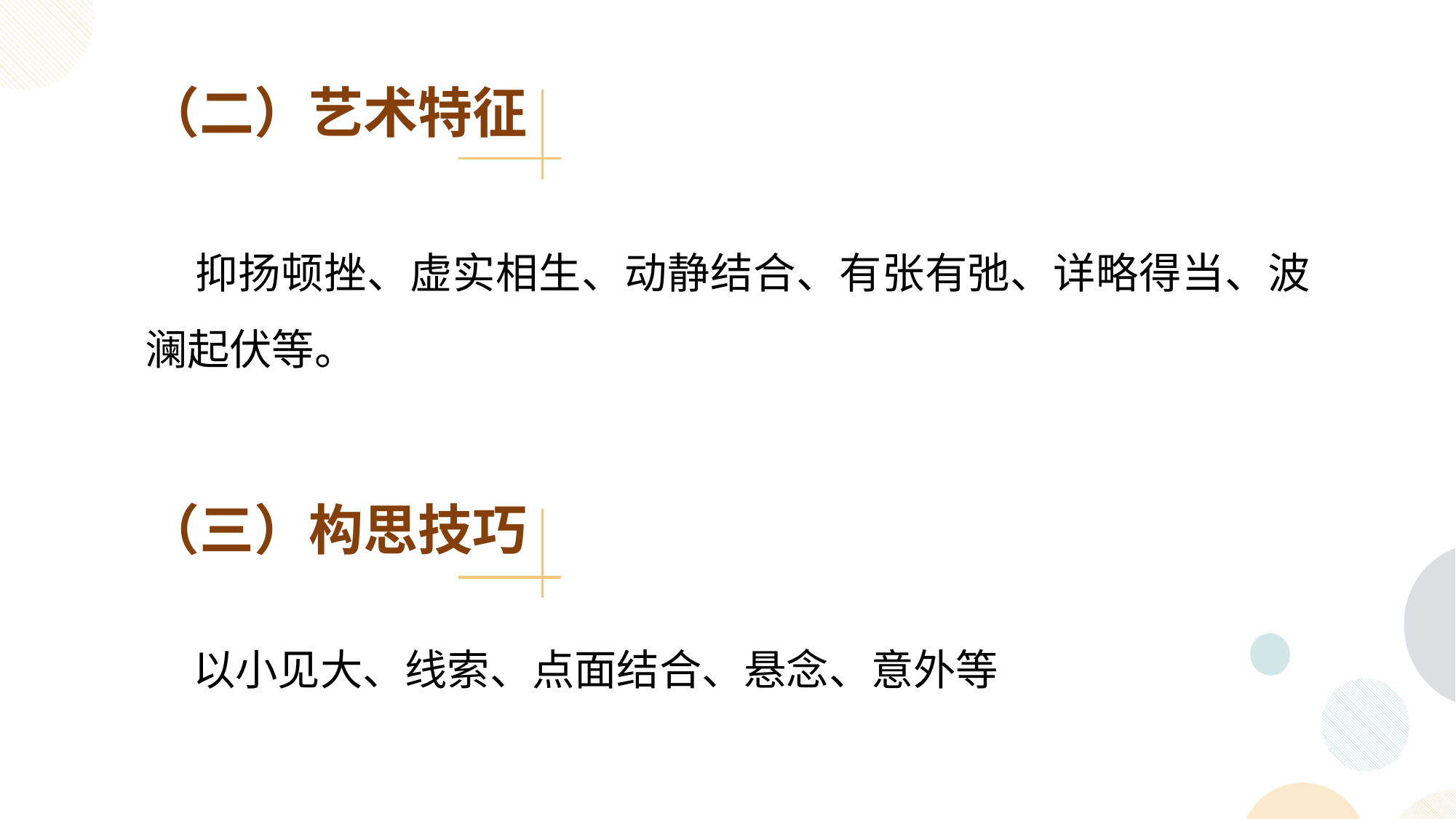

（二）艺术特征
    抑扬顿挫、虚实相生、动静结合、有张有弛、详略得当、波澜起伏等。
（三）构思技巧

    以小见大、线索、点面结合、悬念、意外等